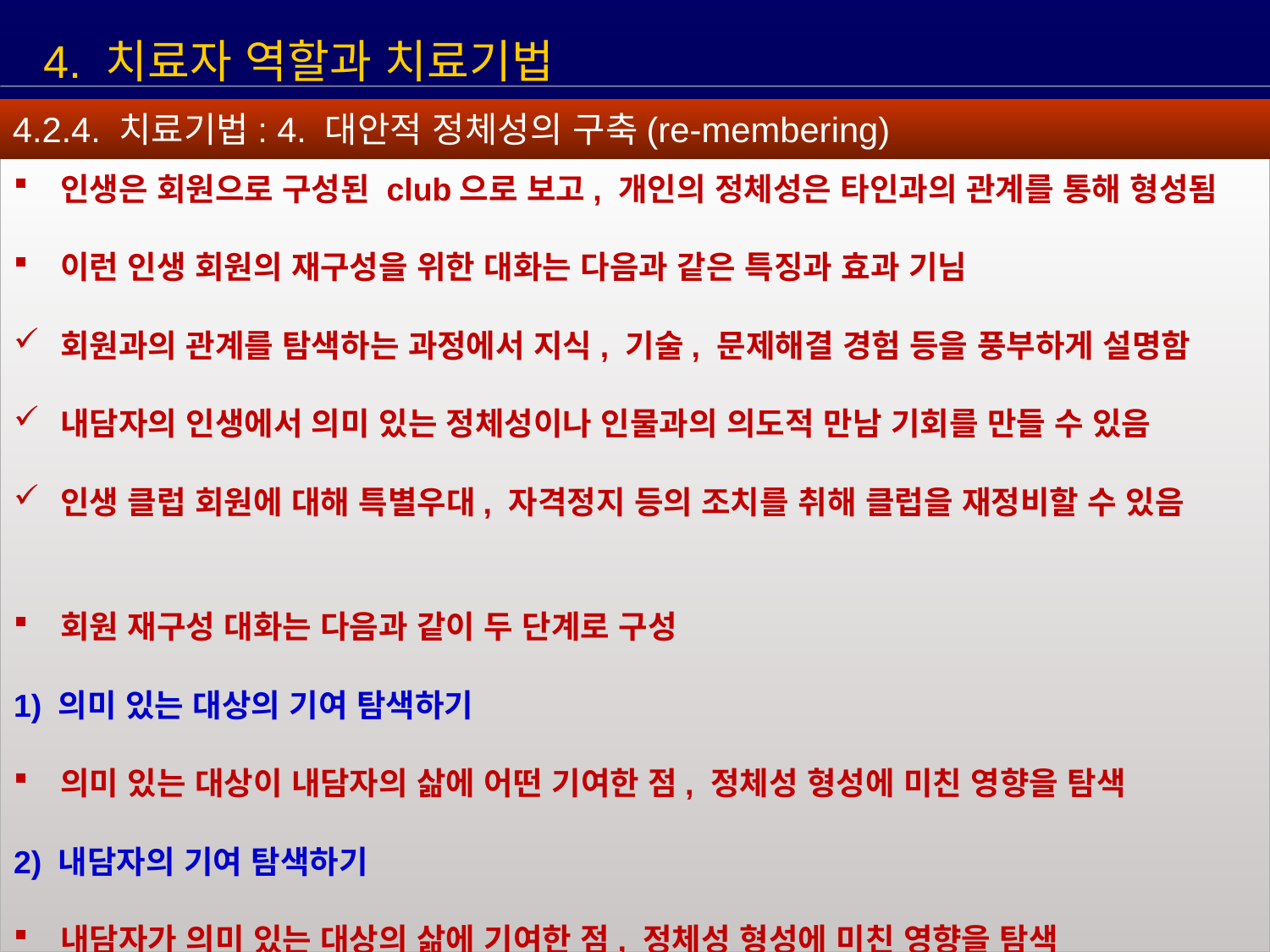

4. 치료자 역할과 치료기법

4.2.4. 치료기법: 4. 대안적 정체성의 구축(re-membering)
 인생은 회원으로 구성된 club으로 보고, 개인의 정체성은 타인과의 관계를 통해 형성됨
 이런 인생 회원의 재구성을 위한 대화는 다음과 같은 특징과 효과 기님
 회원과의 관계를 탐색하는 과정에서 지식, 기술, 문제해결 경험 등을 풍부하게 설명함
 내담자의 인생에서 의미 있는 정체성이나 인물과의 의도적 만남 기회를 만들 수 있음
 인생 클럽 회원에 대해 특별우대, 자격정지 등의 조치를 취해 클럽을 재정비할 수 있음

 회원 재구성 대화는 다음과 같이 두 단계로 구성
1) 의미 있는 대상의 기여 탐색하기
 의미 있는 대상이 내담자의 삶에 어떤 기여한 점, 정체성 형성에 미친 영향을 탐색
2) 내담자의 기여 탐색하기
 내담자가 의미 있는 대상의 삶에 기여한 점, 정체성 형성에 미친 영향을 탐색